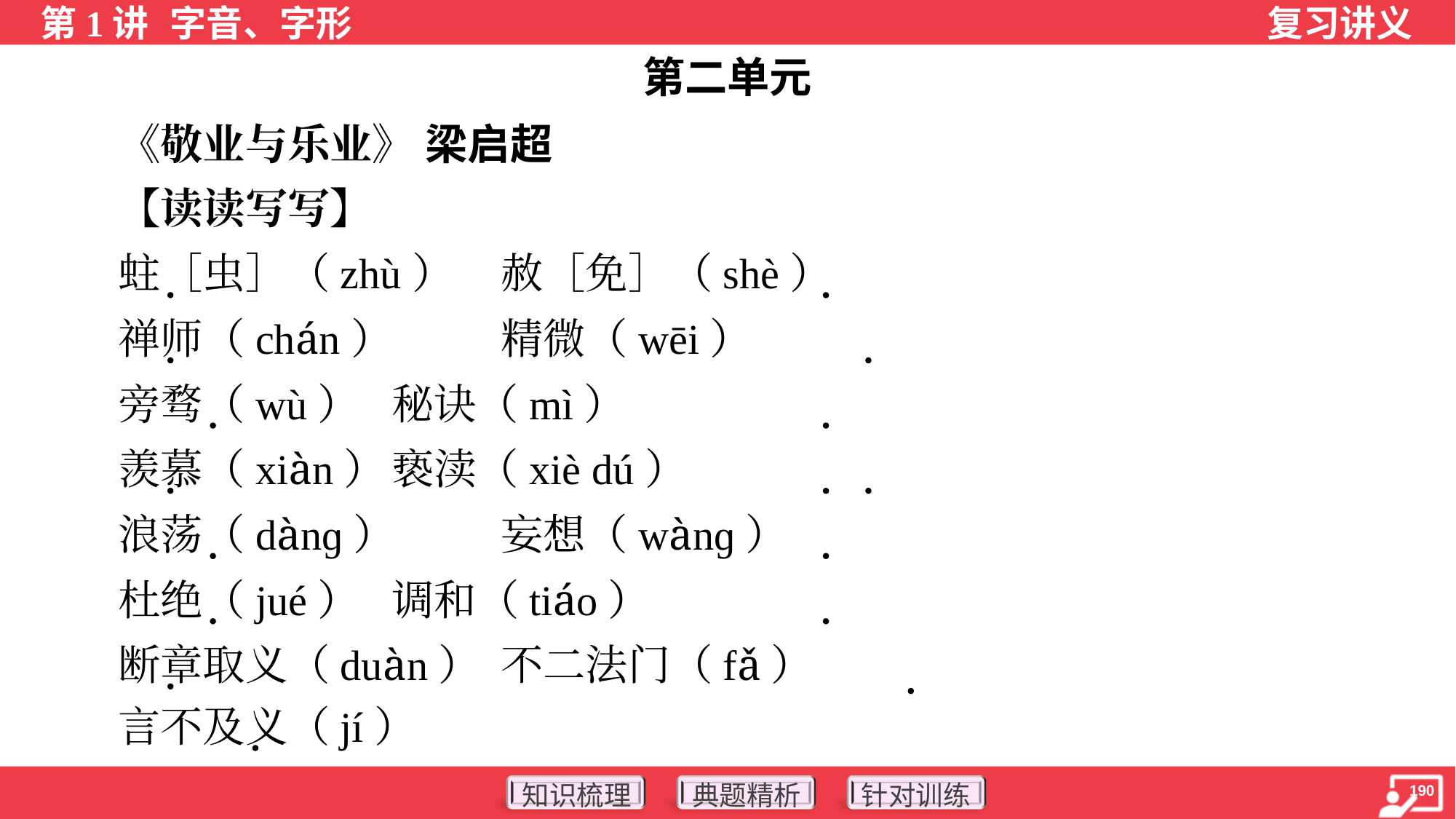

第二单元
    《敬业与乐业》 梁启超
    【读读写写】
    蛀［虫］（zhù）	赦［免］（shè）
    禅师（chán）	精微（wēi）
    旁骛（wù）	秘诀（mì）
    羡慕（xiàn）	亵渎（xiè dú）
    浪荡（dànɡ）	妄想（wànɡ）
    杜绝（jué）	调和（tiáo）
    断章取义（duàn）	不二法门（fǎ）
    言不及义（jí）